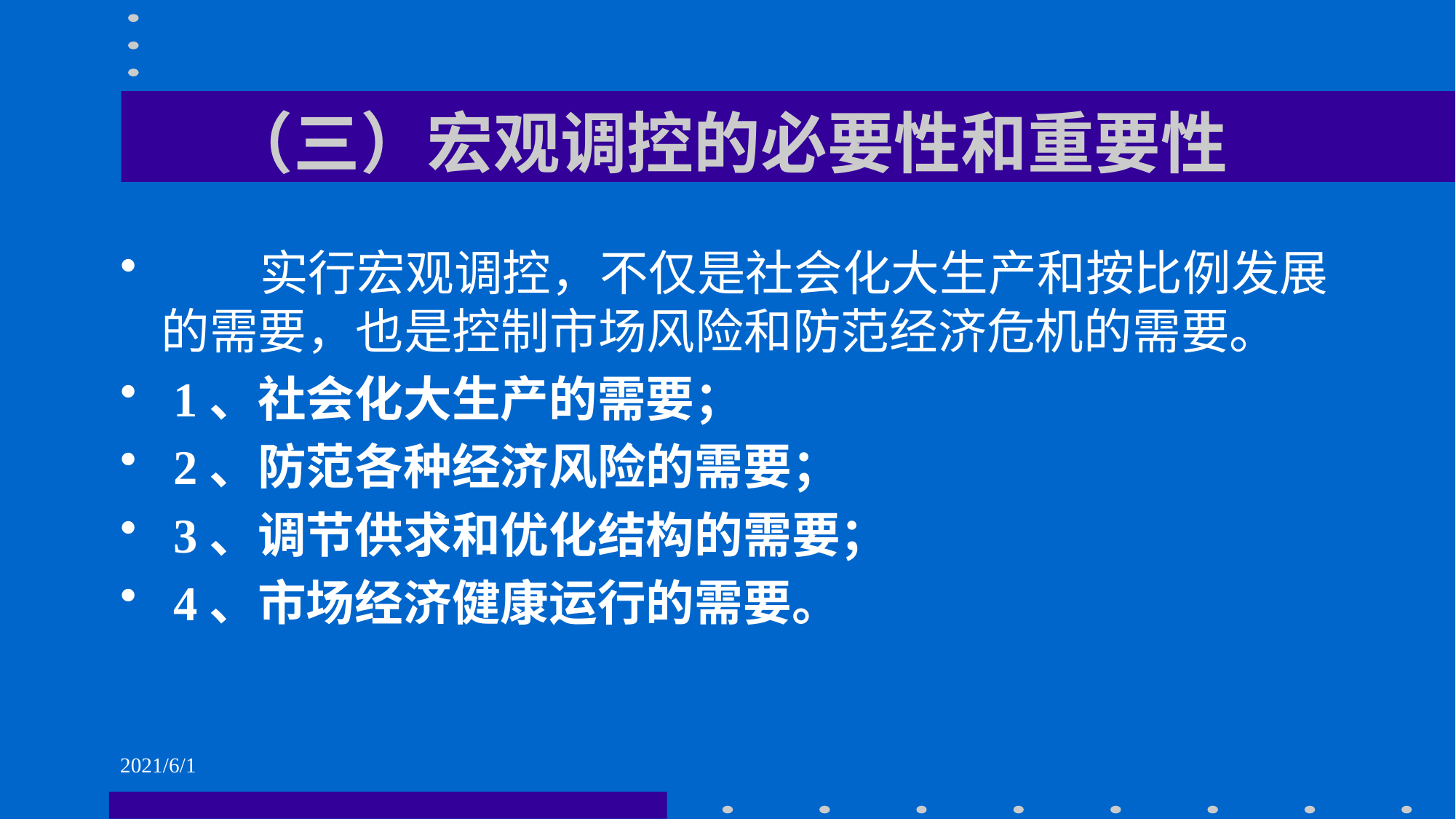

# （三）宏观调控的必要性和重要性
        实行宏观调控，不仅是社会化大生产和按比例发展的需要，也是控制市场风险和防范经济危机的需要。
 1、社会化大生产的需要；
 2、防范各种经济风险的需要；
 3、调节供求和优化结构的需要；
 4、市场经济健康运行的需要。
2021/6/1